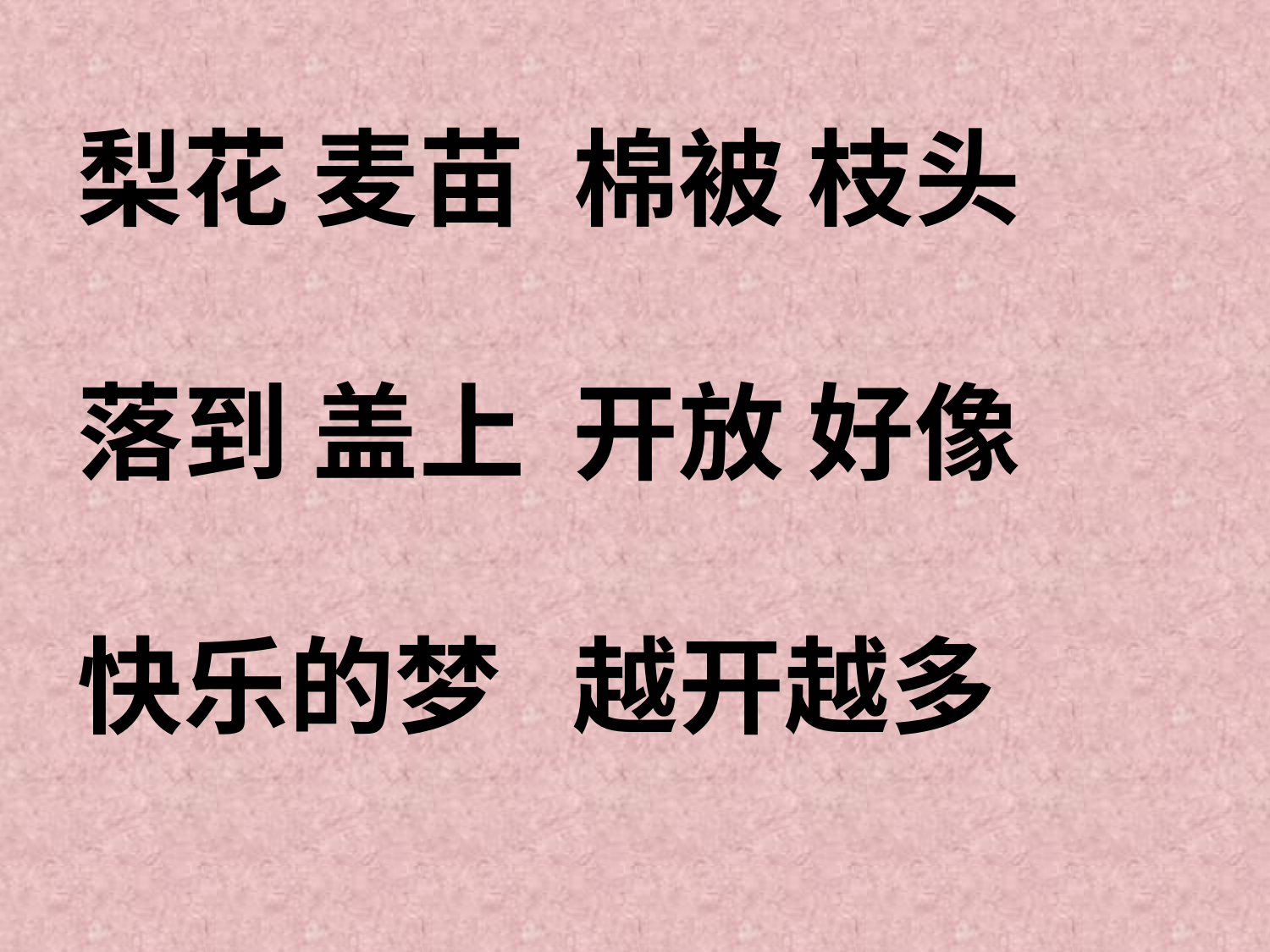

梨花 麦苗  棉被 枝头

落到 盖上  开放 好像

快乐的梦   越开越多